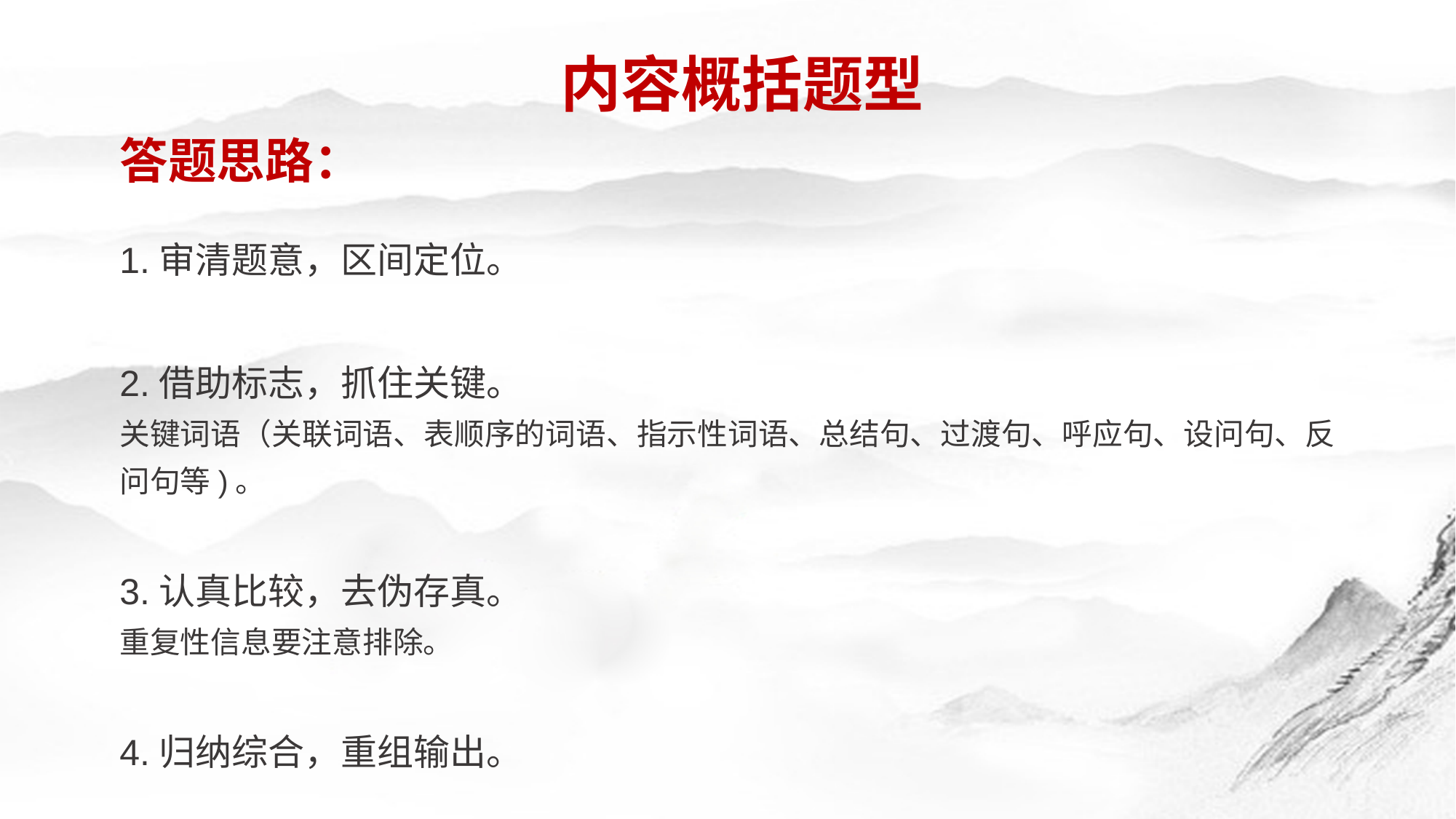

内容概括题型
答题思路：
1.审清题意，区间定位。

2.借助标志，抓住关键。
关键词语（关联词语、表顺序的词语、指示性词语、总结句、过渡句、呼应句、设问句、反问句等)。

3.认真比较，去伪存真。
重复性信息要注意排除。

4.归纳综合，重组输出。